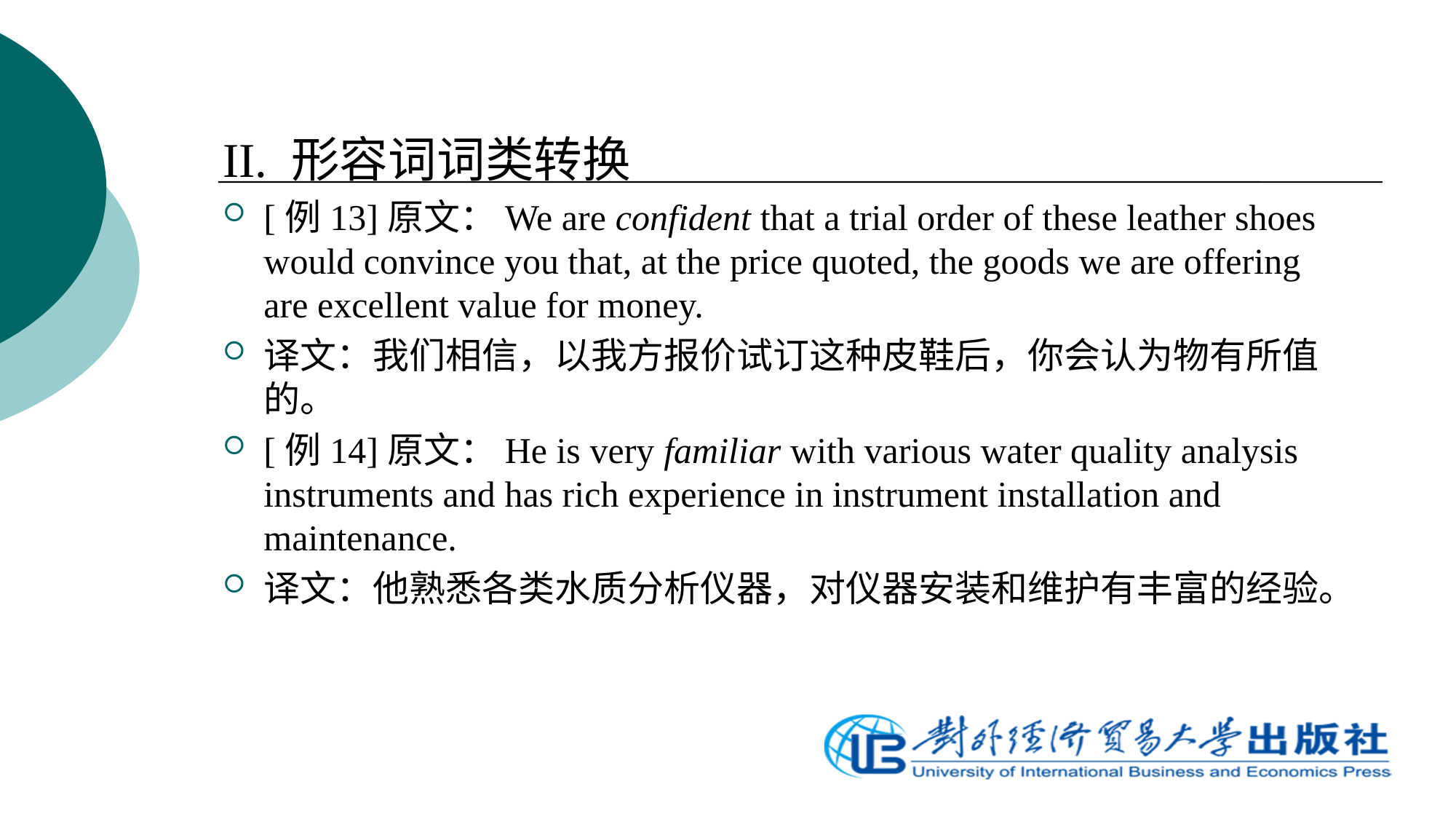

II. 形容词词类转换
[例13]原文：We are confident that a trial order of these leather shoes would convince you that, at the price quoted, the goods we are offering are excellent value for money.
译文：我们相信，以我方报价试订这种皮鞋后，你会认为物有所值的。
[例14]原文：He is very familiar with various water quality analysis instruments and has rich experience in instrument installation and maintenance.
译文：他熟悉各类水质分析仪器，对仪器安装和维护有丰富的经验。